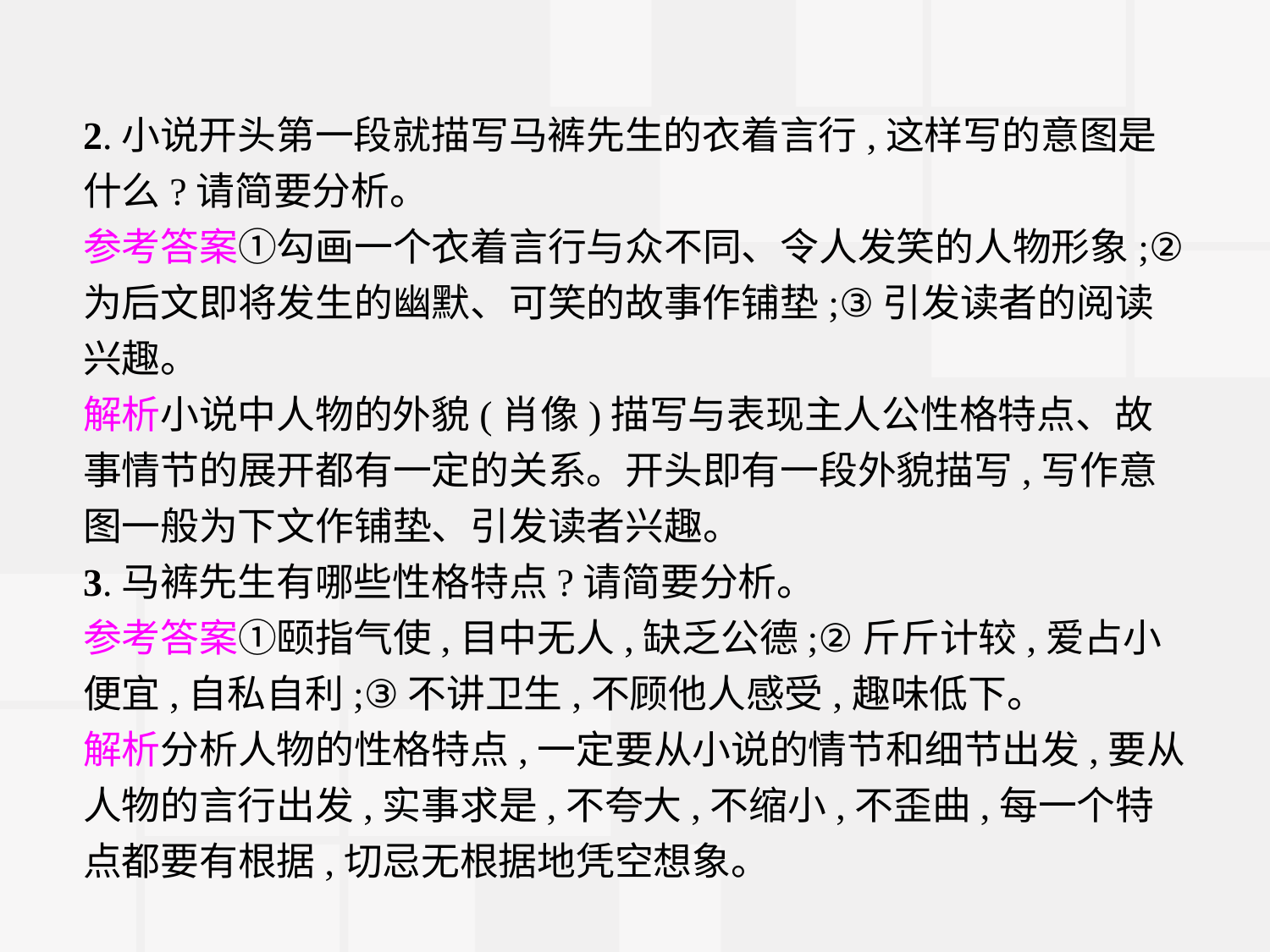

2.小说开头第一段就描写马裤先生的衣着言行,这样写的意图是什么?请简要分析。
参考答案①勾画一个衣着言行与众不同、令人发笑的人物形象;②为后文即将发生的幽默、可笑的故事作铺垫;③引发读者的阅读兴趣。
解析小说中人物的外貌(肖像)描写与表现主人公性格特点、故事情节的展开都有一定的关系。开头即有一段外貌描写,写作意图一般为下文作铺垫、引发读者兴趣。
3.马裤先生有哪些性格特点?请简要分析。
参考答案①颐指气使,目中无人,缺乏公德;②斤斤计较,爱占小便宜,自私自利;③不讲卫生,不顾他人感受,趣味低下。
解析分析人物的性格特点,一定要从小说的情节和细节出发,要从人物的言行出发,实事求是,不夸大,不缩小,不歪曲,每一个特点都要有根据,切忌无根据地凭空想象。